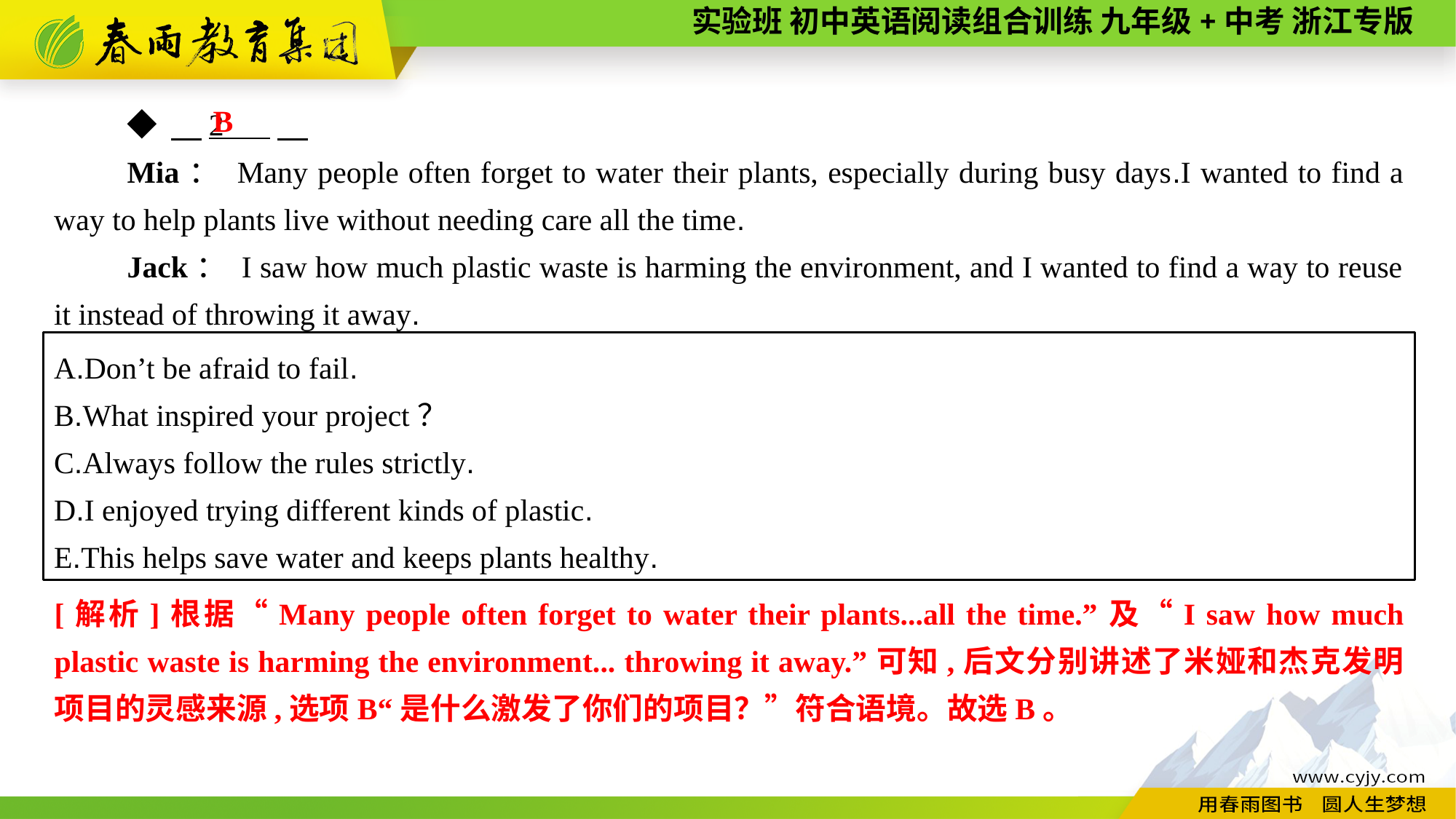

B
◆ 　2     .
Mia： Many people often forget to water their plants, especially during busy days.I wanted to find a way to help plants live without needing care all the time.
Jack： I saw how much plastic waste is harming the environment, and I wanted to find a way to reuse it instead of throwing it away.
A.Don’t be afraid to fail.
B.What inspired your project？
C.Always follow the rules strictly.
D.I enjoyed trying different kinds of plastic.
E.This helps save water and keeps plants healthy.
[解析]根据“Many people often forget to water their plants...all the time.”及“I saw how much plastic waste is harming the environment... throwing it away.”可知,后文分别讲述了米娅和杰克发明项目的灵感来源,选项B“是什么激发了你们的项目？”符合语境。故选B。